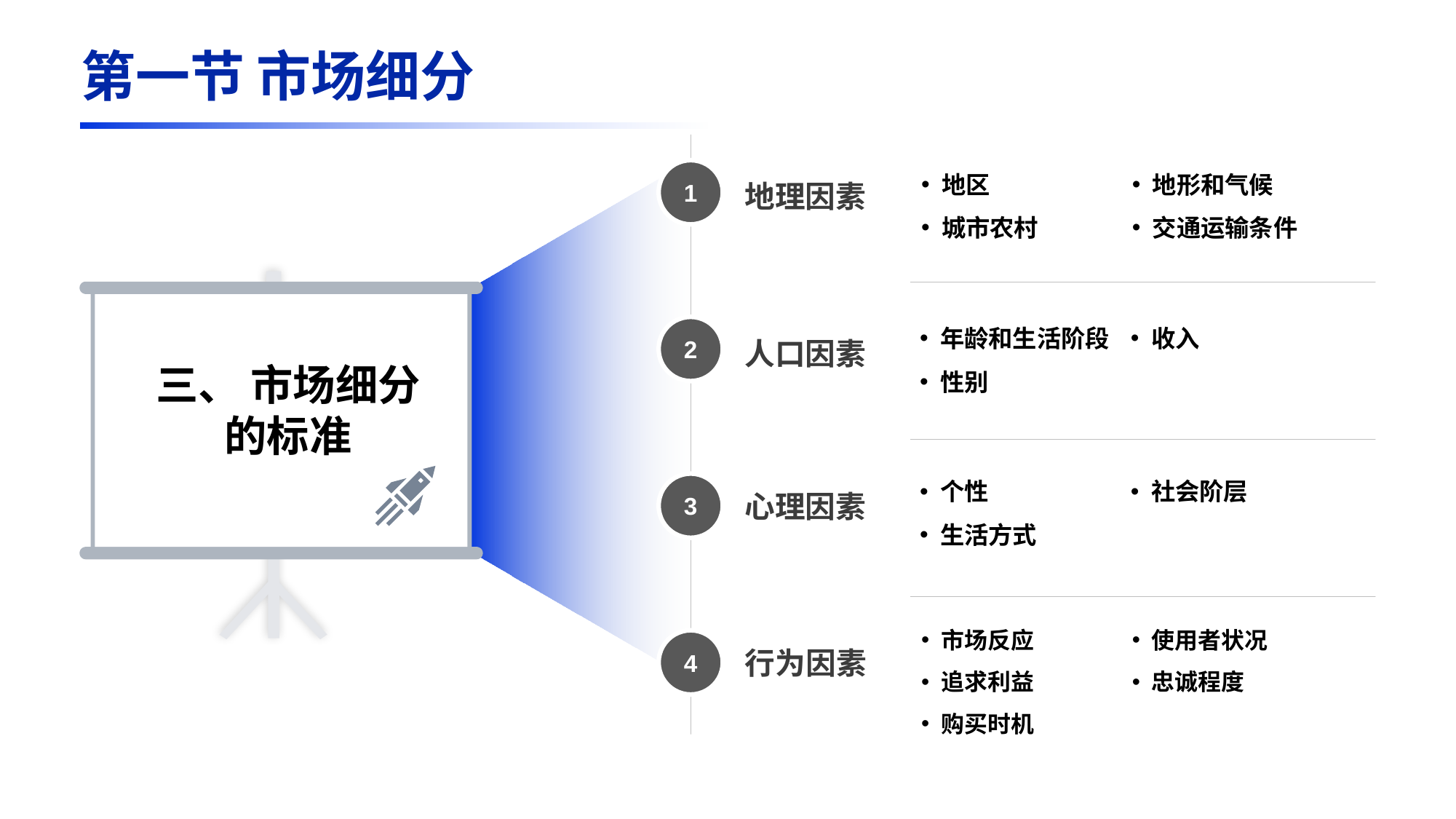

第一节 市场细分
地区
城市农村
地形和气候
交通运输条件
1
地理因素

2

3
4
三、 市场细分的标准
人口因素
心理因素
行为因素
年龄和生活阶段
性别
收入
个性
生活方式
社会阶层
市场反应
追求利益
购买时机
使用者状况
忠诚程度